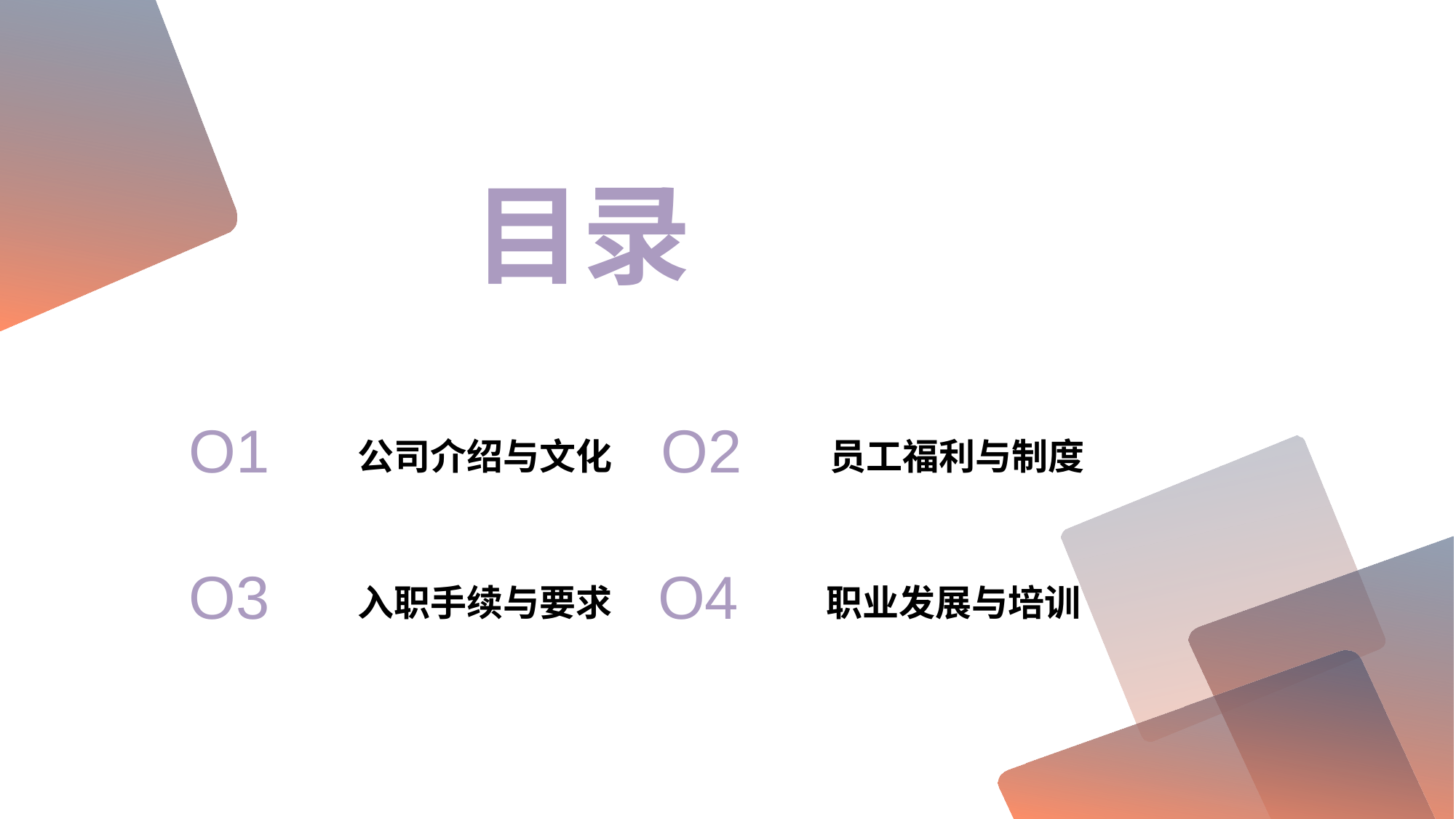

目录
O1
公司介绍与文化
O2
员工福利与制度
O3
入职手续与要求
O4
职业发展与培训